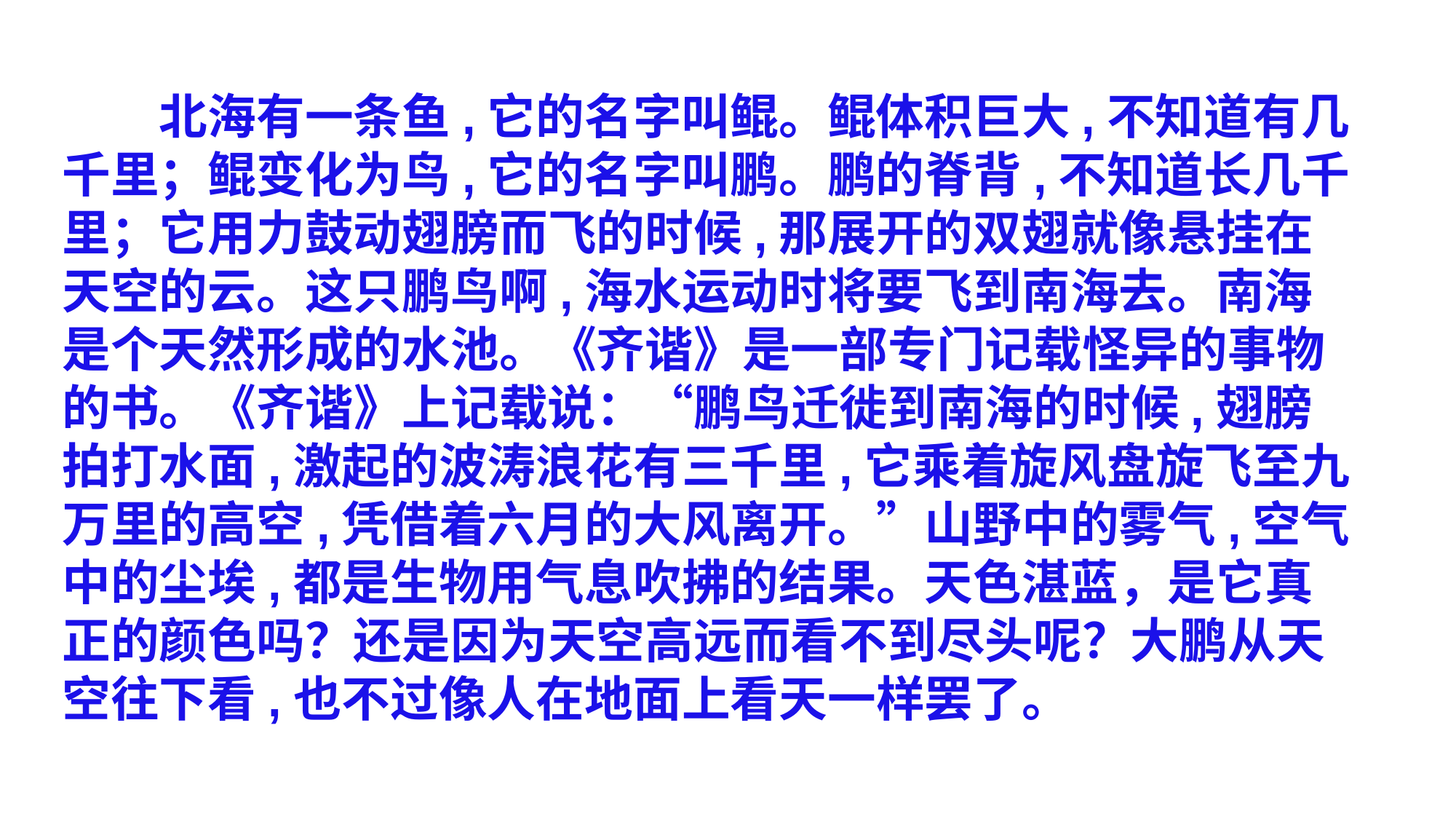

北海有一条鱼,它的名字叫鲲。鲲体积巨大,不知道有几千里；鲲变化为鸟,它的名字叫鹏。鹏的脊背,不知道长几千里；它用力鼓动翅膀而飞的时候,那展开的双翅就像悬挂在天空的云。这只鹏鸟啊,海水运动时将要飞到南海去。南海是个天然形成的水池。《齐谐》是一部专门记载怪异的事物的书。《齐谐》上记载说：“鹏鸟迁徙到南海的时候,翅膀拍打水面,激起的波涛浪花有三千里,它乘着旋风盘旋飞至九万里的高空,凭借着六月的大风离开。”山野中的雾气,空气中的尘埃,都是生物用气息吹拂的结果。天色湛蓝，是它真正的颜色吗？还是因为天空高远而看不到尽头呢？大鹏从天空往下看,也不过像人在地面上看天一样罢了。